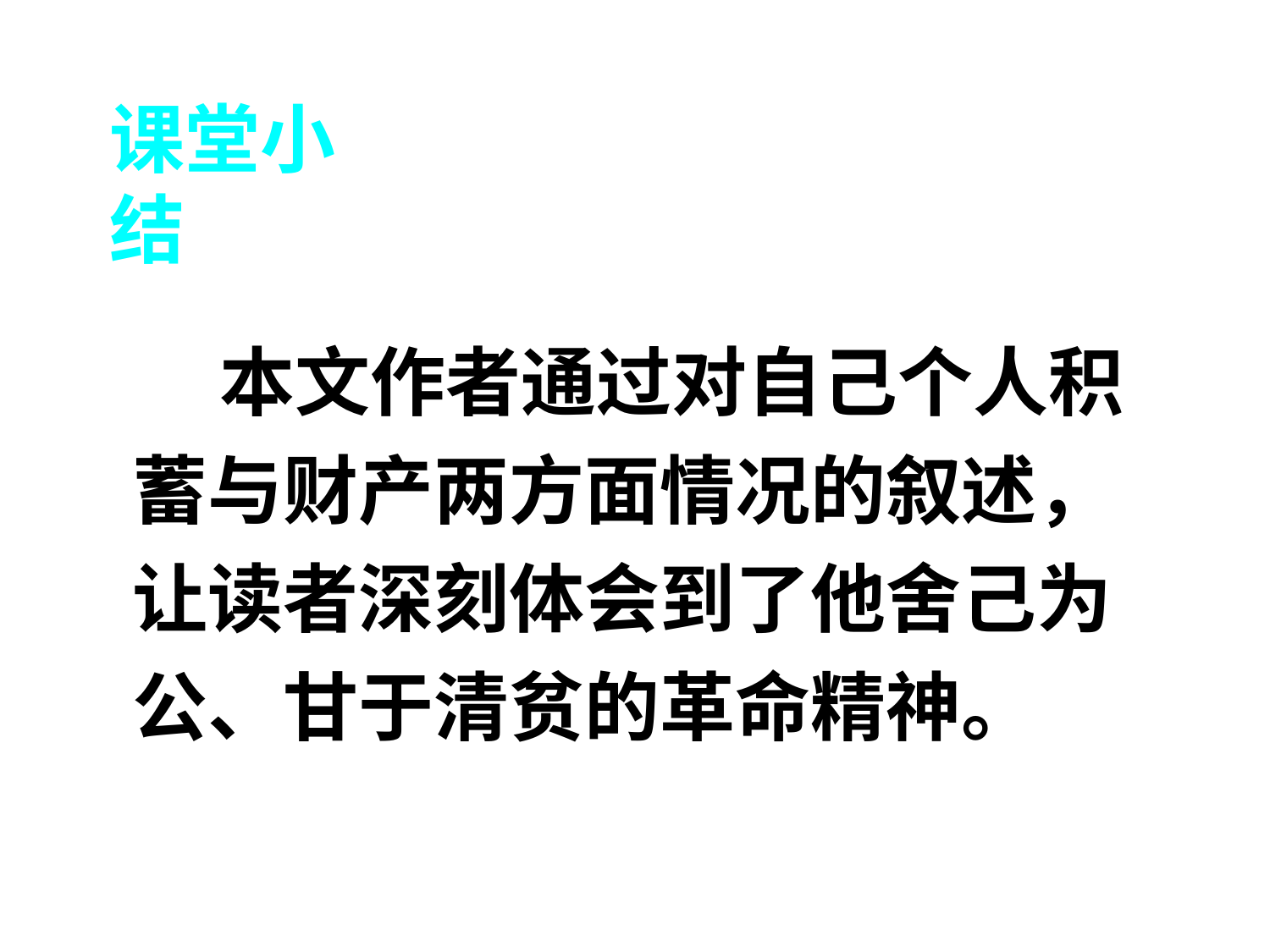

课堂小结
    本文作者通过对自己个人积蓄与财产两方面情况的叙述，让读者深刻体会到了他舍己为公、甘于清贫的革命精神。